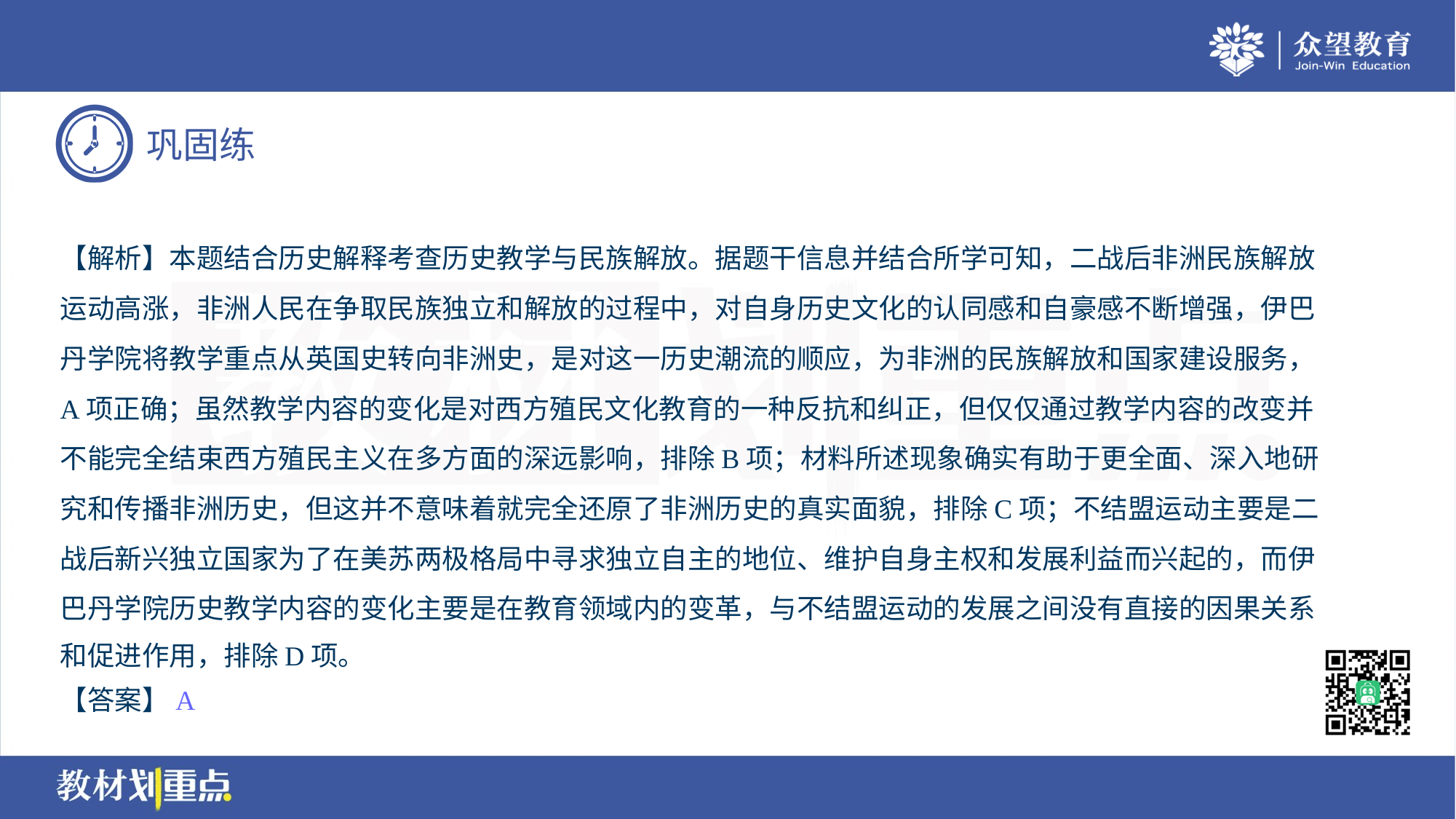

【解析】本题结合历史解释考查历史教学与民族解放。据题干信息并结合所学可知，二战后非洲民族解放
运动高涨，非洲人民在争取民族独立和解放的过程中，对自身历史文化的认同感和自豪感不断增强，伊巴
丹学院将教学重点从英国史转向非洲史，是对这一历史潮流的顺应，为非洲的民族解放和国家建设服务，
A项正确；虽然教学内容的变化是对西方殖民文化教育的一种反抗和纠正，但仅仅通过教学内容的改变并
不能完全结束西方殖民主义在多方面的深远影响，排除B项；材料所述现象确实有助于更全面、深入地研
究和传播非洲历史，但这并不意味着就完全还原了非洲历史的真实面貌，排除C项；不结盟运动主要是二
战后新兴独立国家为了在美苏两极格局中寻求独立自主的地位、维护自身主权和发展利益而兴起的，而伊
巴丹学院历史教学内容的变化主要是在教育领域内的变革，与不结盟运动的发展之间没有直接的因果关系
和促进作用，排除D项。
【答案】A